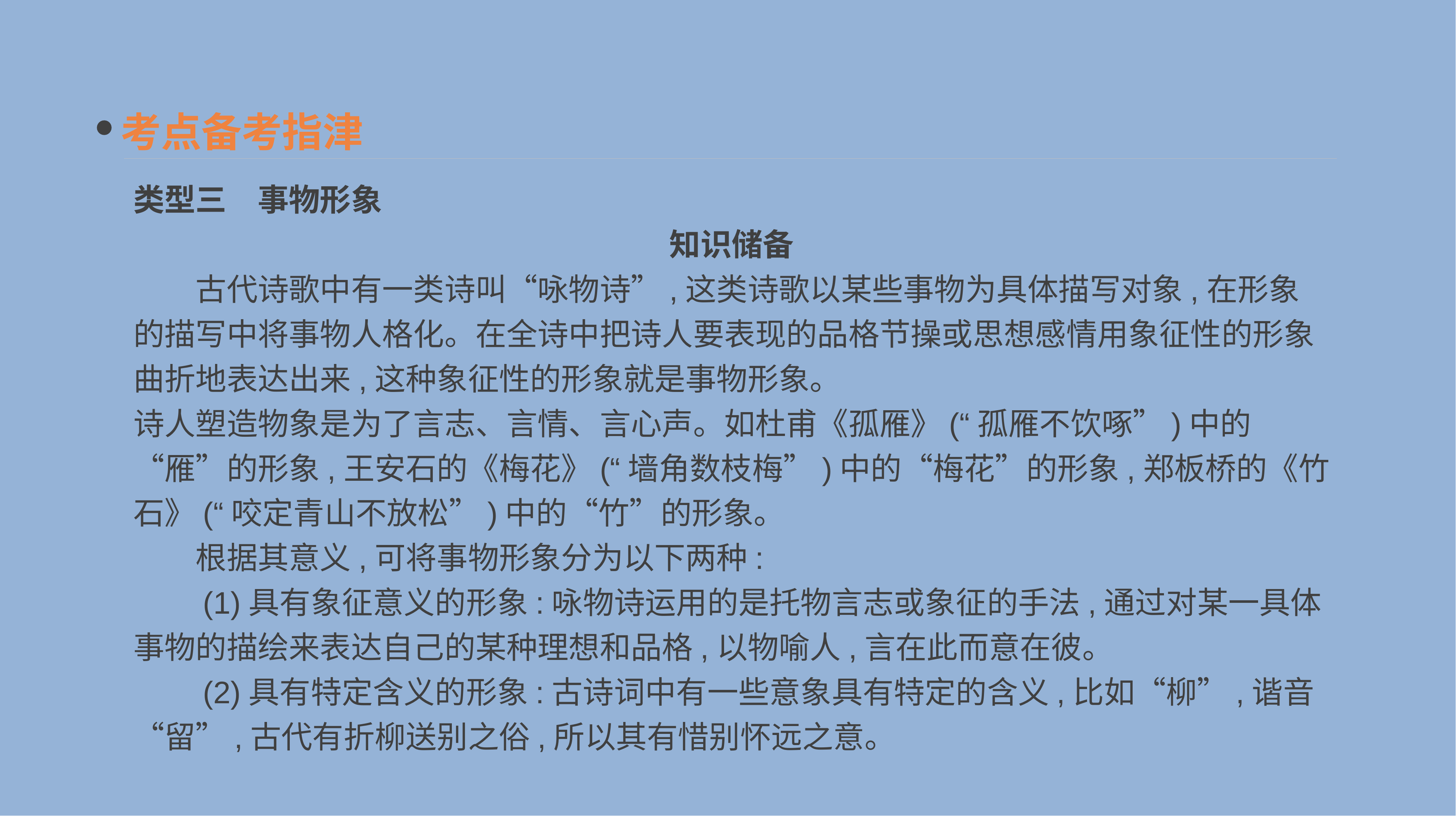

考点备考指津

类型三　事物形象
　知识储备
　　古代诗歌中有一类诗叫“咏物诗”,这类诗歌以某些事物为具体描写对象,在形象的描写中将事物人格化。在全诗中把诗人要表现的品格节操或思想感情用象征性的形象曲折地表达出来,这种象征性的形象就是事物形象。
诗人塑造物象是为了言志、言情、言心声。如杜甫《孤雁》(“孤雁不饮啄”)中的“雁”的形象,王安石的《梅花》(“墙角数枝梅”)中的“梅花”的形象,郑板桥的《竹石》(“咬定青山不放松”)中的“竹”的形象。
　　根据其意义,可将事物形象分为以下两种:
　　(1)具有象征意义的形象:咏物诗运用的是托物言志或象征的手法,通过对某一具体事物的描绘来表达自己的某种理想和品格,以物喻人,言在此而意在彼。
　　(2)具有特定含义的形象:古诗词中有一些意象具有特定的含义,比如“柳”,谐音“留”,古代有折柳送别之俗,所以其有惜别怀远之意。